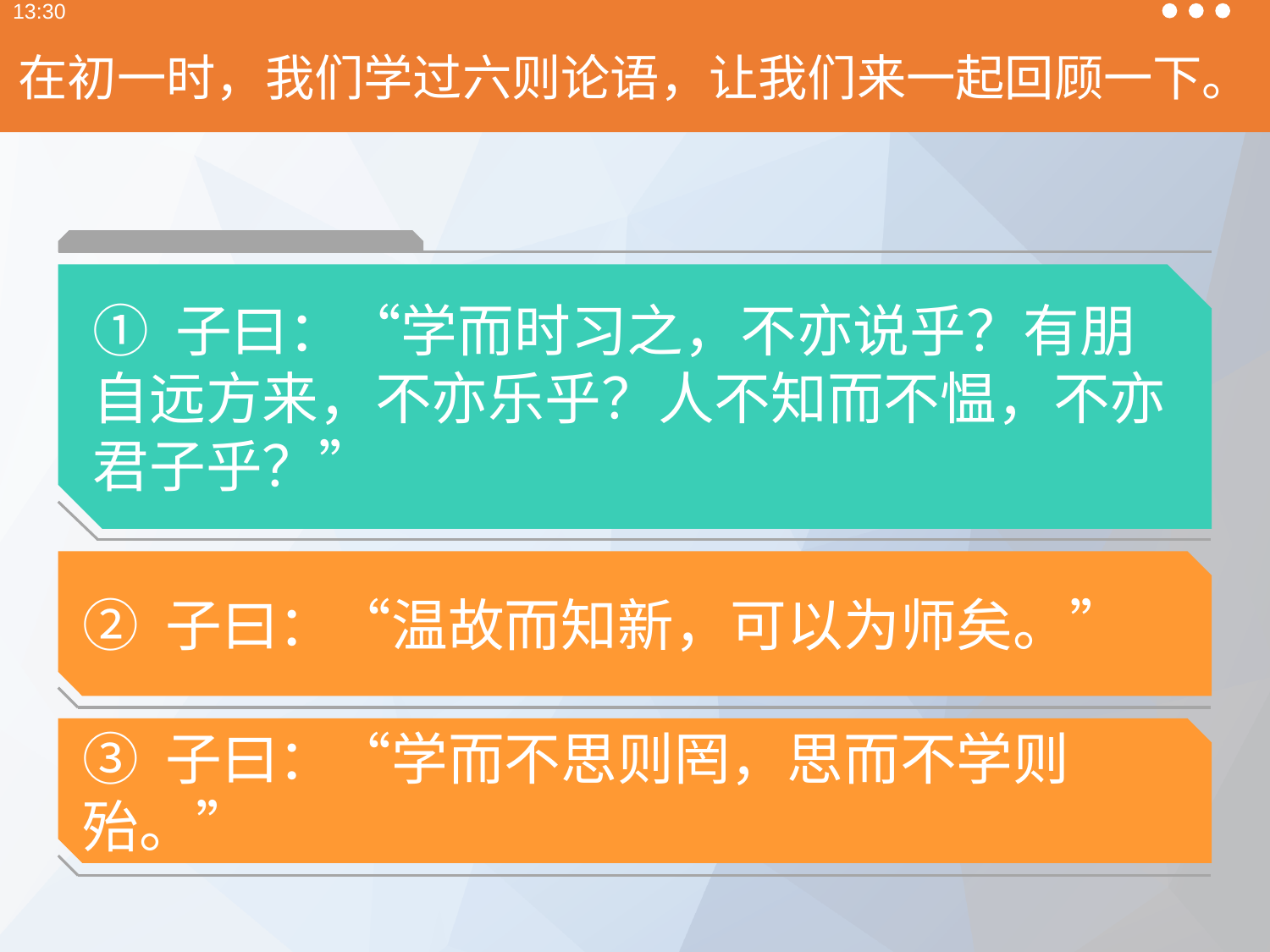

13:30

在初一时，我们学过六则论语，让我们来一起回顾一下。

温故知新

① 子曰：“学而时习之，不亦说乎？有朋自远方来，不亦乐乎？人不知而不愠，不亦君子乎？”
② 子曰：“温故而知新，可以为师矣。”
③ 子曰：“学而不思则罔，思而不学则殆。”